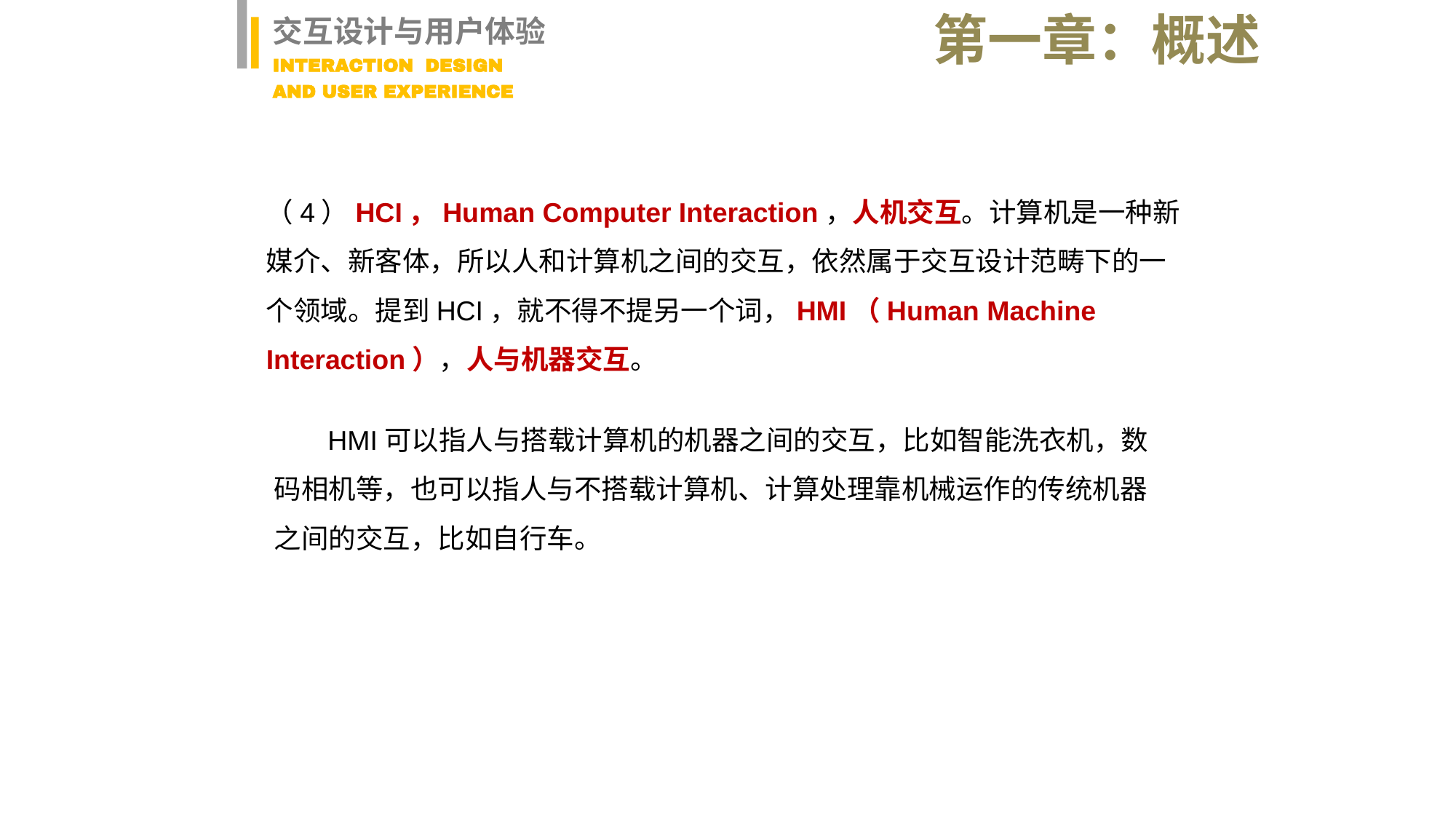

第一章：概述

交互设计与用户体验
INTERACTION  DESIGN
AND USER EXPERIENCE
（4）HCI，Human Computer Interaction，人机交互。计算机是一种新媒介、新客体，所以人和计算机之间的交互，依然属于交互设计范畴下的一个领域。提到HCI，就不得不提另一个词，HMI（Human Machine Interaction），人与机器交互。
       HMI可以指人与搭载计算机的机器之间的交互，比如智能洗衣机，数码相机等，也可以指人与不搭载计算机、计算处理靠机械运作的传统机器之间的交互，比如自行车。